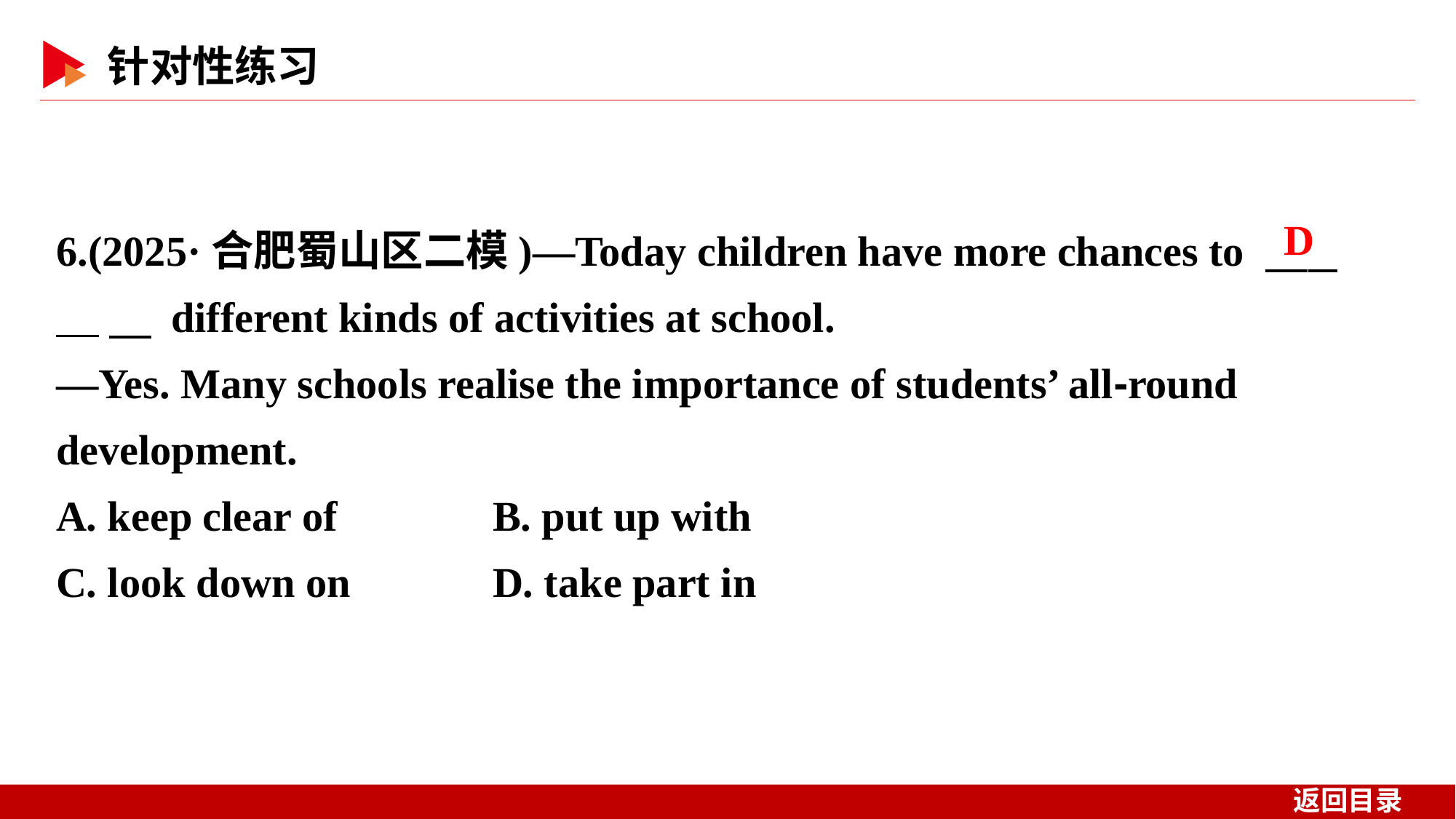

6.(2025·合肥蜀山区二模)—Today children have more chances to 　    __　 different kinds of activities at school.
—Yes. Many schools realise the importance of students’ all⁃round development.
A. keep clear of          	B. put up with
C. look down on        	D. take part in
  D